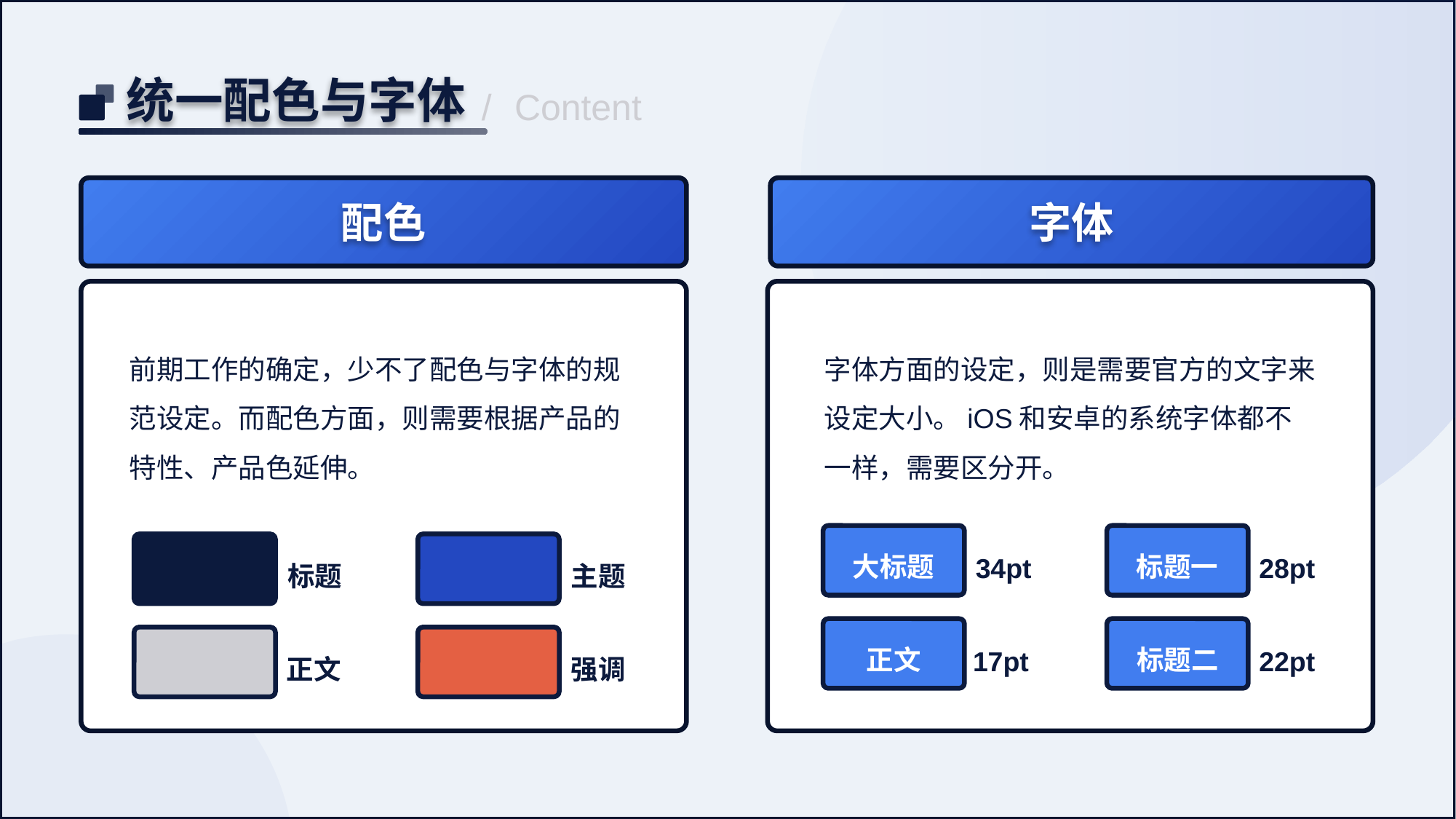

统一配色与字体
/
Content

配色

字体

前期工作的确定，少不了配色与字体的规范设定。而配色方面，则需要根据产品的特性、产品色延伸。
字体方面的设定，则是需要官方的文字来设定大小。iOS和安卓的系统字体都不一样，需要区分开。

大标题
34pt

标题一
28pt

标题

主题

正文
17pt

标题二
22pt

正文

强调